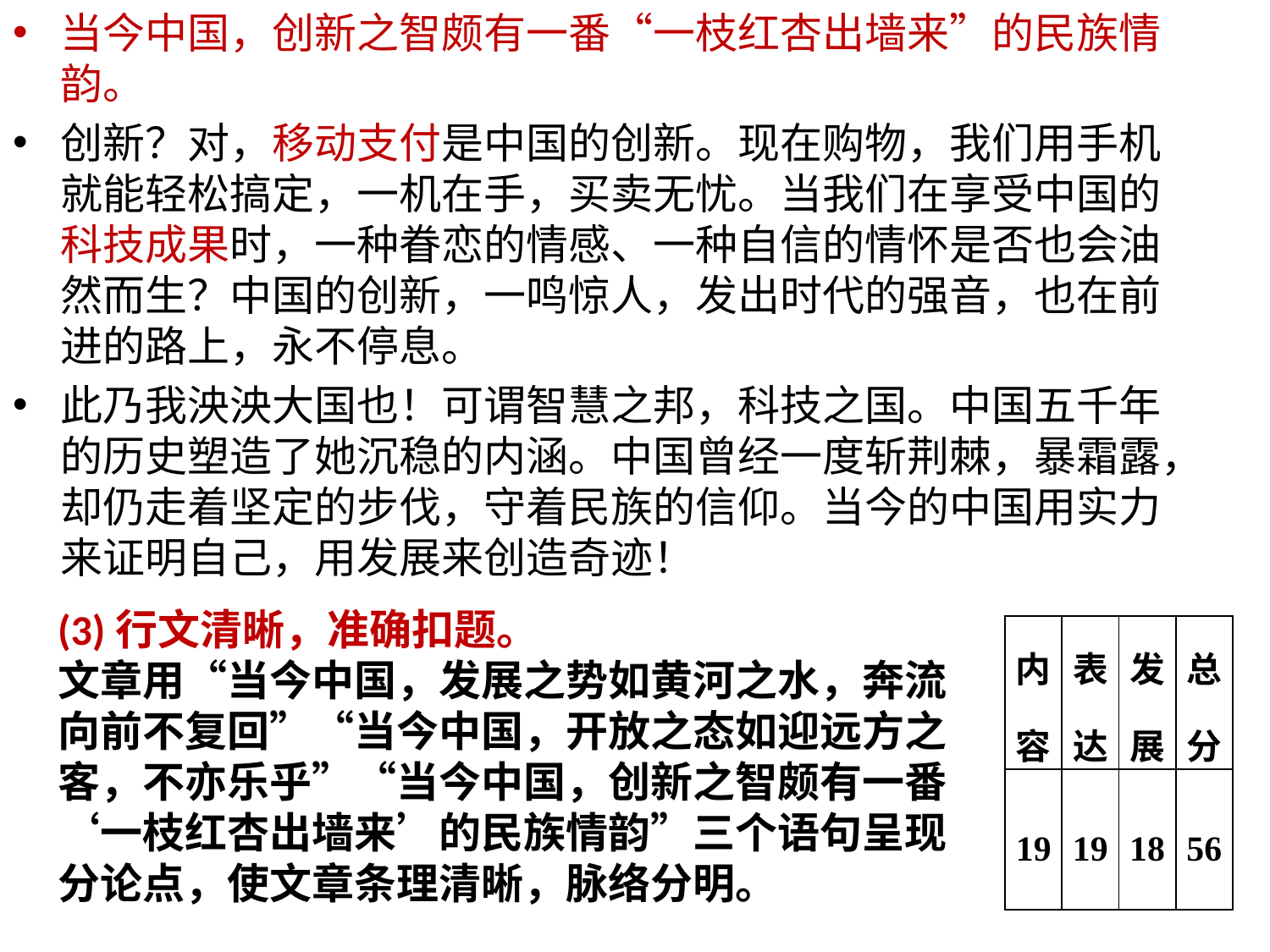

当今中国，创新之智颇有一番“一枝红杏出墙来”的民族情韵。
创新？对，移动支付是中国的创新。现在购物，我们用手机就能轻松搞定，一机在手，买卖无忧。当我们在享受中国的科技成果时，一种眷恋的情感、一种自信的情怀是否也会油然而生？中国的创新，一鸣惊人，发出时代的强音，也在前进的路上，永不停息。
此乃我泱泱大国也！可谓智慧之邦，科技之国。中国五千年的历史塑造了她沉稳的内涵。中国曾经一度斩荆棘，暴霜露，却仍走着坚定的步伐，守着民族的信仰。当今的中国用实力来证明自己，用发展来创造奇迹！

| 内容 | 表达 | 发展 | 总分 |
| --- | --- | --- | --- |
| 19 | 19 | 18 | 56 |
(3)行文清晰，准确扣题。
文章用“当今中国，发展之势如黄河之水，奔流向前不复回”“当今中国，开放之态如迎远方之客，不亦乐乎”“当今中国，创新之智颇有一番‘一枝红杏出墙来’的民族情韵”三个语句呈现分论点，使文章条理清晰，脉络分明。